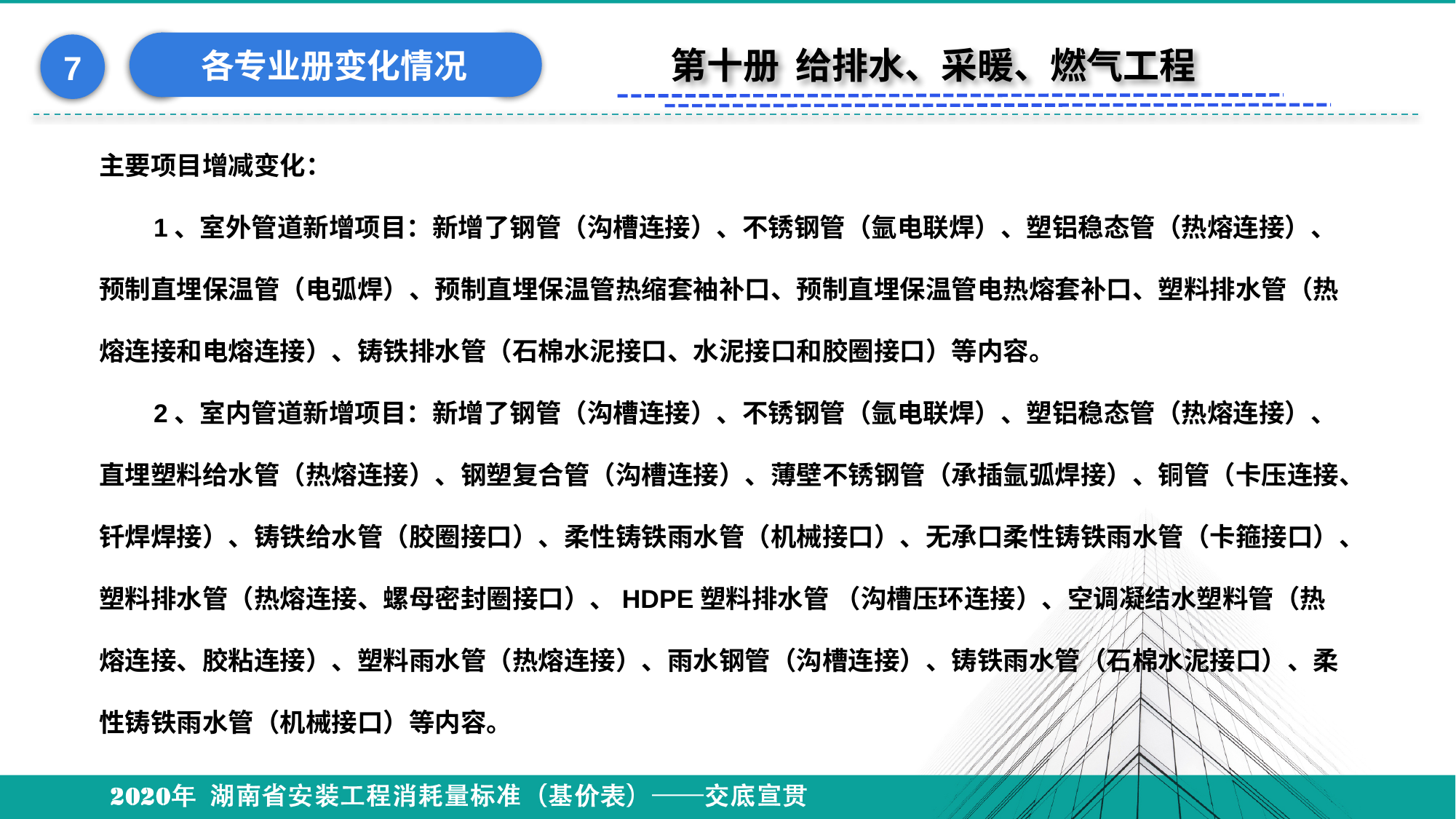

各专业册变化情况

7
第十册  给排水、采暖、燃气工程
主要项目增减变化：
1、室外管道新增项目：新增了钢管（沟槽连接）、不锈钢管（氩电联焊）、塑铝稳态管（热熔连接）、预制直埋保温管（电弧焊）、预制直埋保温管热缩套袖补口、预制直埋保温管电热熔套补口、塑料排水管（热熔连接和电熔连接）、铸铁排水管（石棉水泥接口、水泥接口和胶圈接口）等内容。
2、室内管道新增项目：新增了钢管（沟槽连接）、不锈钢管（氩电联焊）、塑铝稳态管（热熔连接）、直埋塑料给水管（热熔连接）、钢塑复合管（沟槽连接）、薄壁不锈钢管（承插氩弧焊接）、铜管（卡压连接、钎焊焊接）、铸铁给水管（胶圈接口）、柔性铸铁雨水管（机械接口）、无承口柔性铸铁雨水管（卡箍接口）、塑料排水管（热熔连接、螺母密封圈接口）、HDPE塑料排水管 （沟槽压环连接）、空调凝结水塑料管（热熔连接、胶粘连接）、塑料雨水管（热熔连接）、雨水钢管（沟槽连接）、铸铁雨水管（石棉水泥接口）、柔性铸铁雨水管（机械接口）等内容。